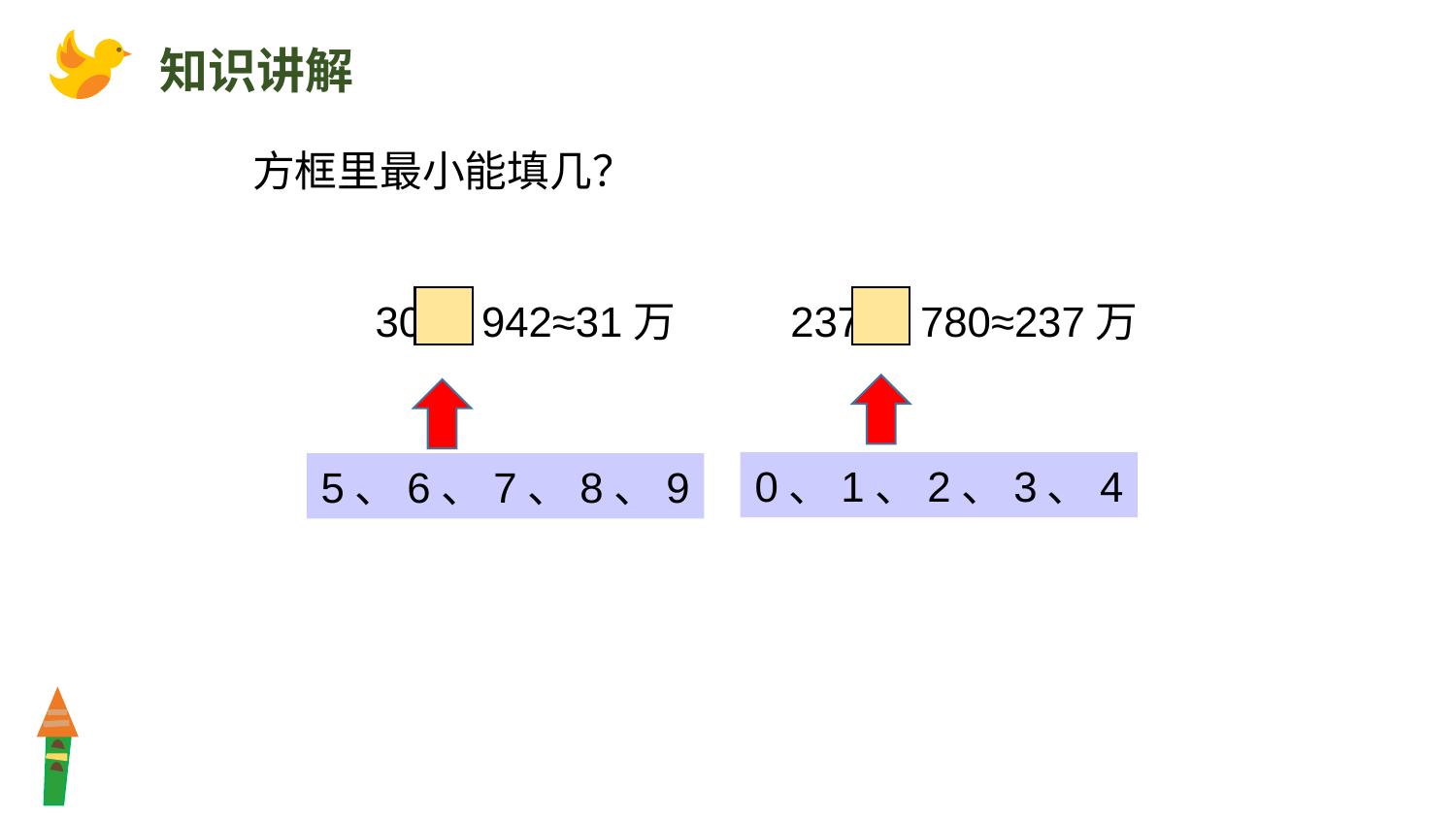

知识讲解
方框里最小能填几？

30     942≈31万

237     780≈237万

0、1、2、3、4

5、6、7、8、9